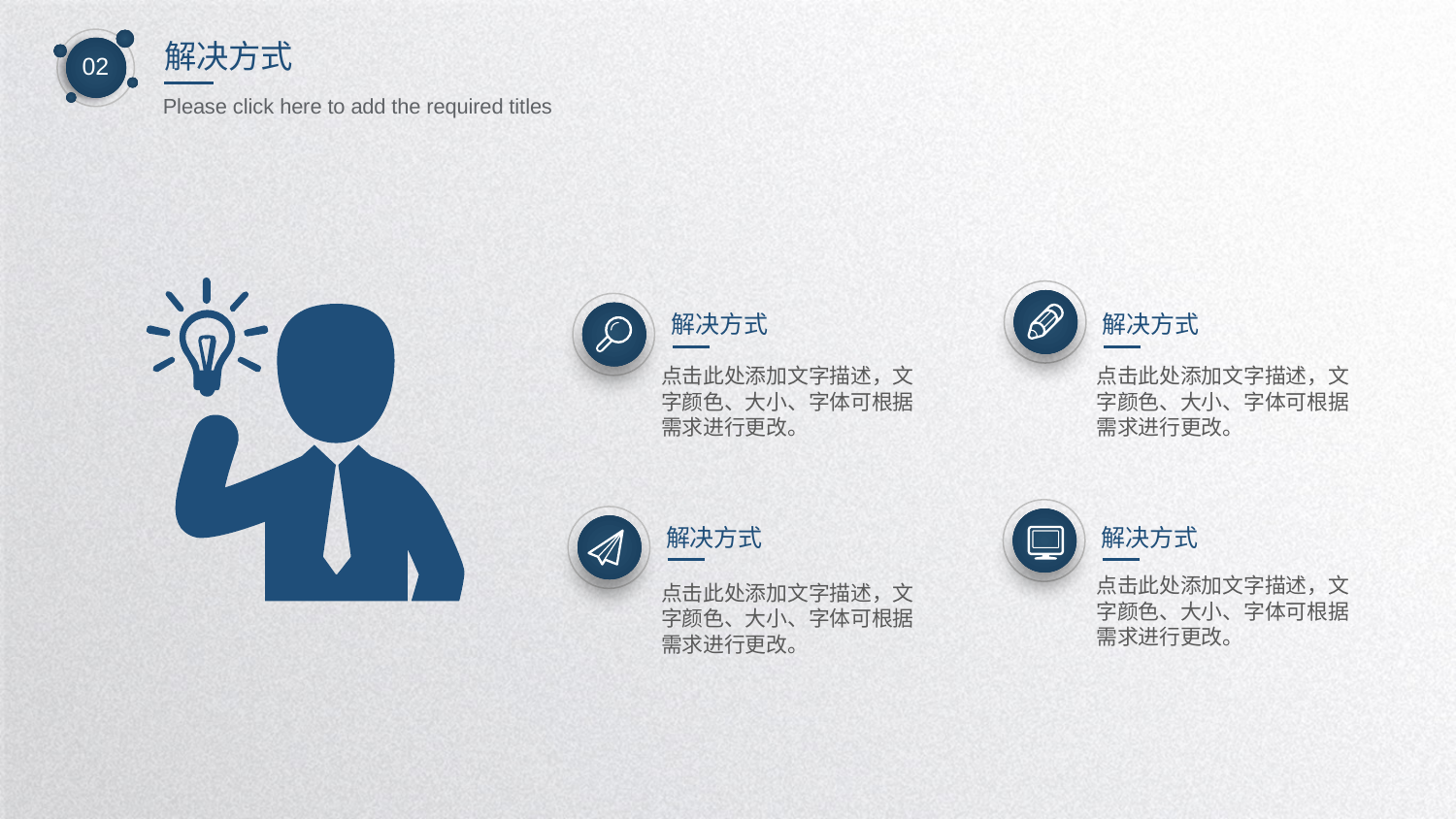

解决方式
02
Please click here to add the required titles

解决方式
解决方式
点击此处添加文字描述，文字颜色、大小、字体可根据需求进行更改。
点击此处添加文字描述，文字颜色、大小、字体可根据需求进行更改。

解决方式
解决方式
点击此处添加文字描述，文字颜色、大小、字体可根据需求进行更改。
点击此处添加文字描述，文字颜色、大小、字体可根据需求进行更改。